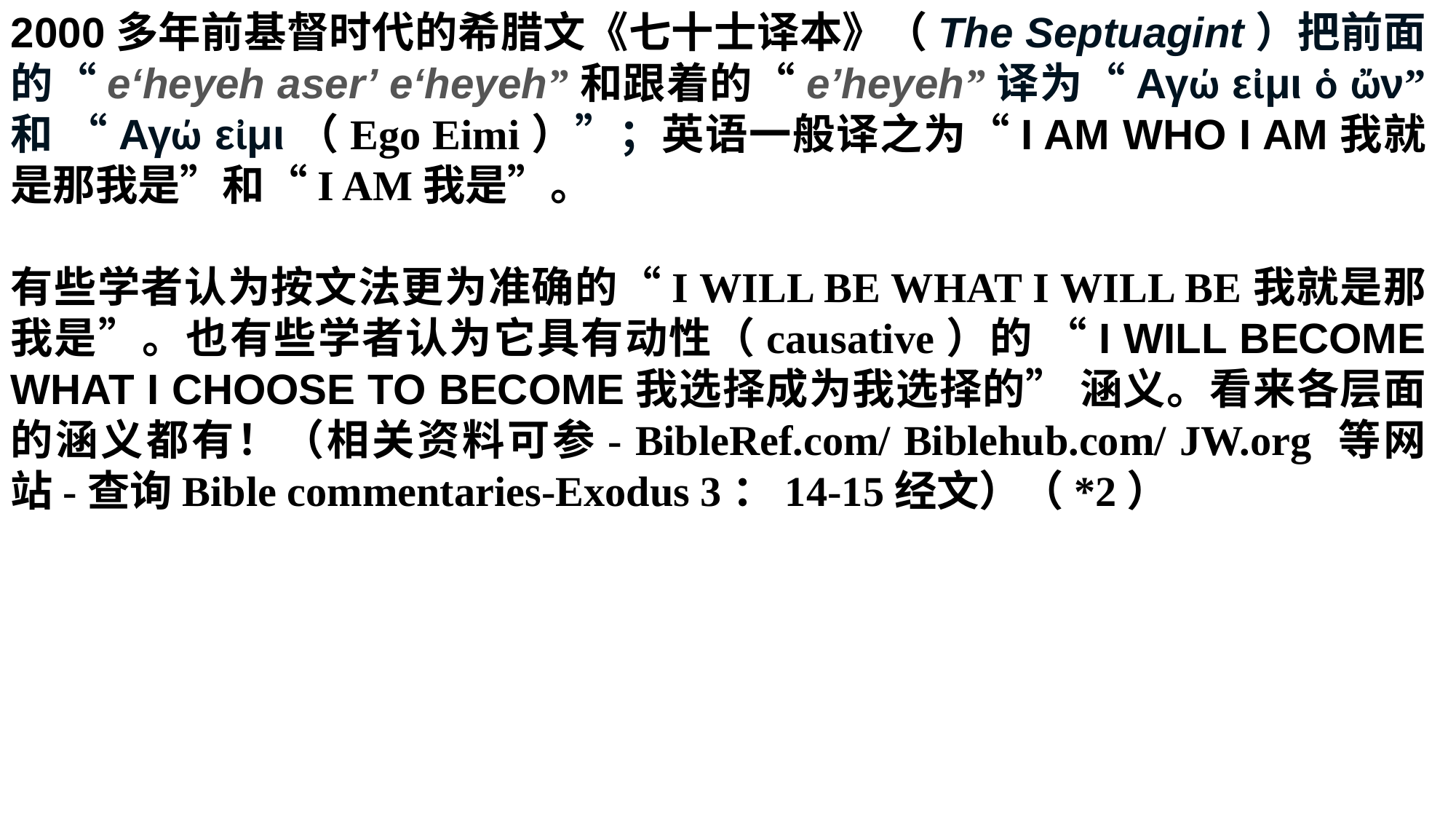

2000多年前基督时代的希腊文《七十士译本》（The Septuagint）把前面的“e‘heyeh aser’ e‘heyeh”和跟着的“e’heyeh”译为“Αγώ εἰμι ὁ ὤν” 和 “Αγώ εἰμι（Ego Eimi）”；英语一般译之为“I AM WHO I AM我就是那我是”和“I AM我是”。

有些学者认为按文法更为准确的“I WILL BE WHAT I WILL BE我就是那我是”。也有些学者认为它具有动性（causative）的 “I WILL BECOME WHAT I CHOOSE TO BECOME我选择成为我选择的” 涵义。看来各层面的涵义都有！（相关资料可参- BibleRef.com/ Biblehub.com/ JW.org 等网站-查询Bible commentaries-Exodus 3：14-15经文）（*2）